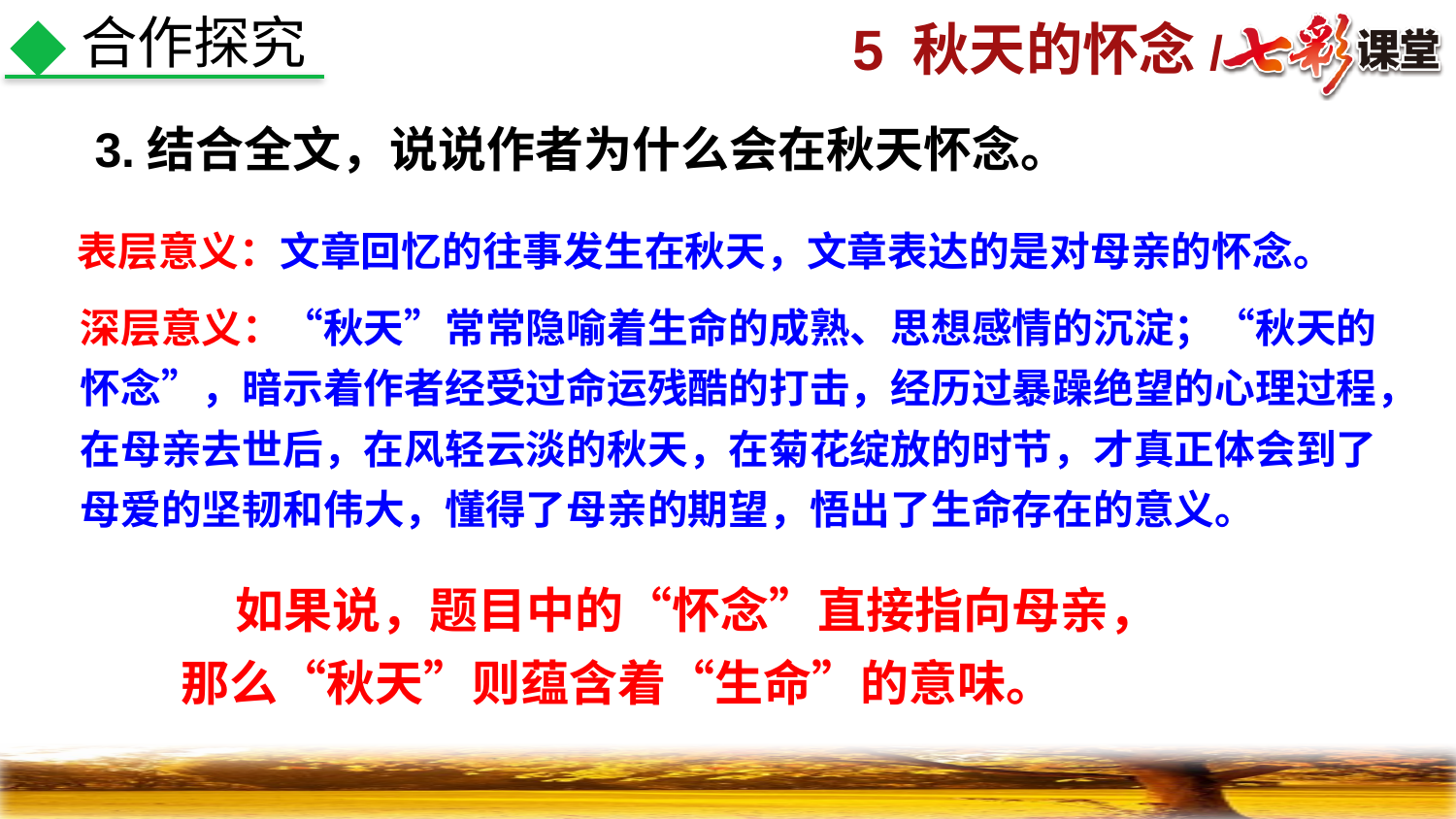

合作探究

3.结合全文，说说作者为什么会在秋天怀念。
表层意义：文章回忆的往事发生在秋天，文章表达的是对母亲的怀念。
深层意义：“秋天”常常隐喻着生命的成熟、思想感情的沉淀；“秋天的怀念”，暗示着作者经受过命运残酷的打击，经历过暴躁绝望的心理过程，在母亲去世后，在风轻云淡的秋天，在菊花绽放的时节，才真正体会到了母爱的坚韧和伟大，懂得了母亲的期望，悟出了生命存在的意义。
    如果说，题目中的“怀念”直接指向母亲，那么“秋天”则蕴含着“生命”的意味。